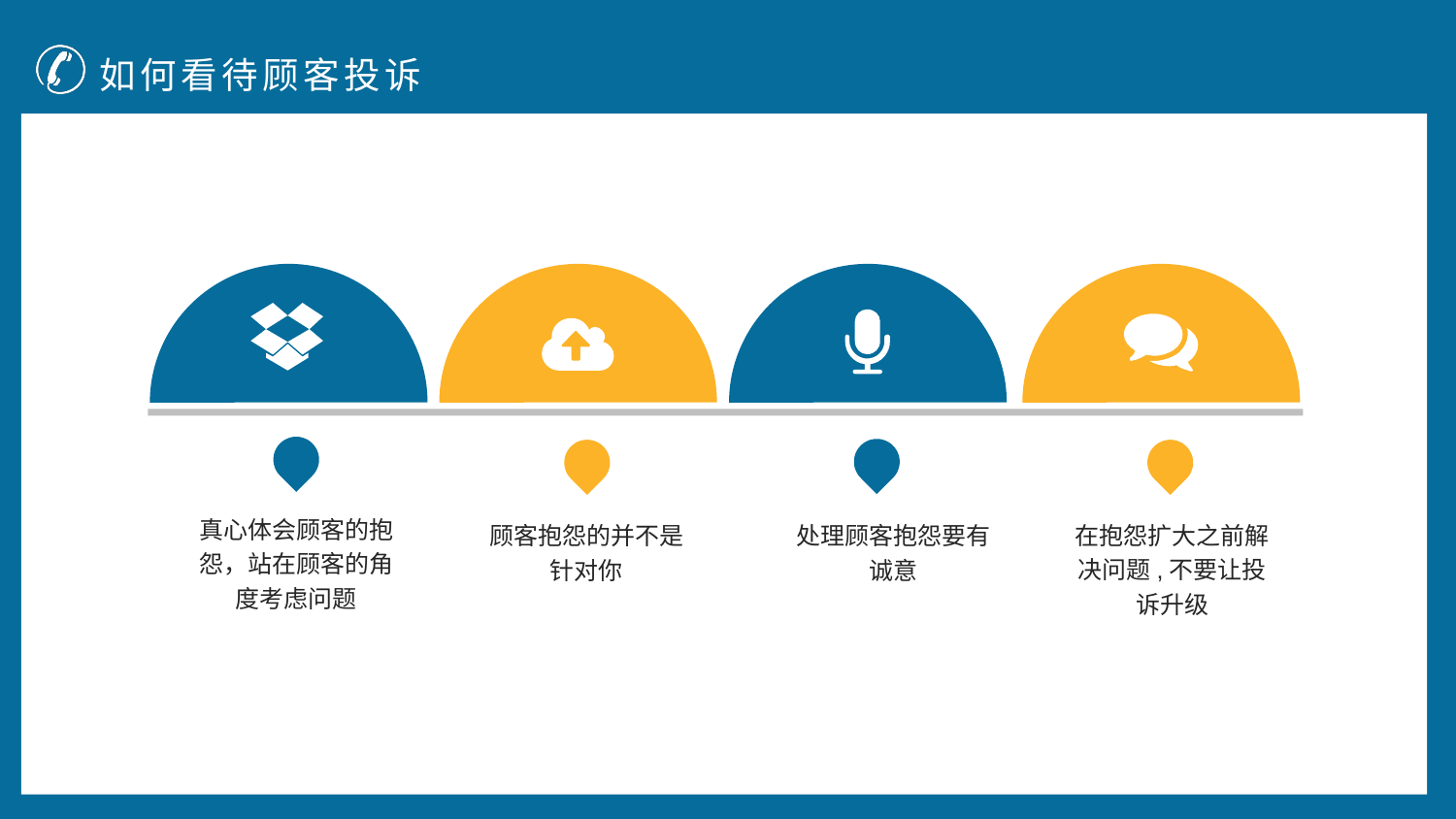

如何看待顾客投诉

顾客抱怨的并不是针对你
处理顾客抱怨要有诚意
真心体会顾客的抱怨，站在顾客的角度考虑问题
在抱怨扩大之前解决问题,不要让投诉升级